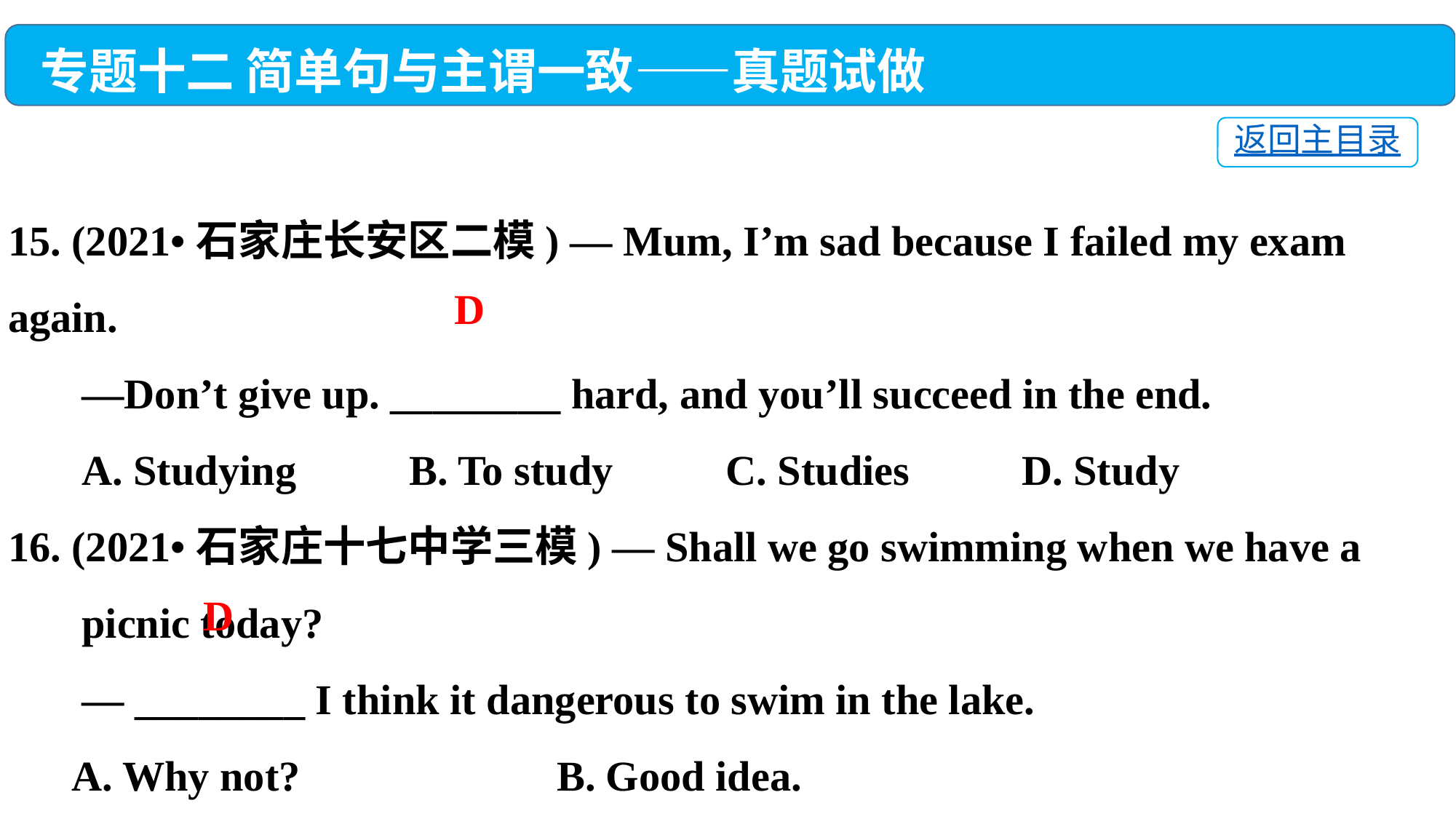

专题十二 简单句与主谓一致——真题试做
返回主目录
15. (2021•石家庄长安区二模) — Mum, I’m sad because I failed my exam again.
       —Don’t give up. ________ hard, and you’ll succeed in the end.
       A. Studying	       B. To study	      C. Studies	   D. Study
16. (2021•石家庄十七中学三模) — Shall we go swimming when we have a
       picnic today?
       — ________ I think it dangerous to swim in the lake.
      A. Why not?	                     B. Good idea.
      C. Have a good time. 	D. I am afraid not.
D
D